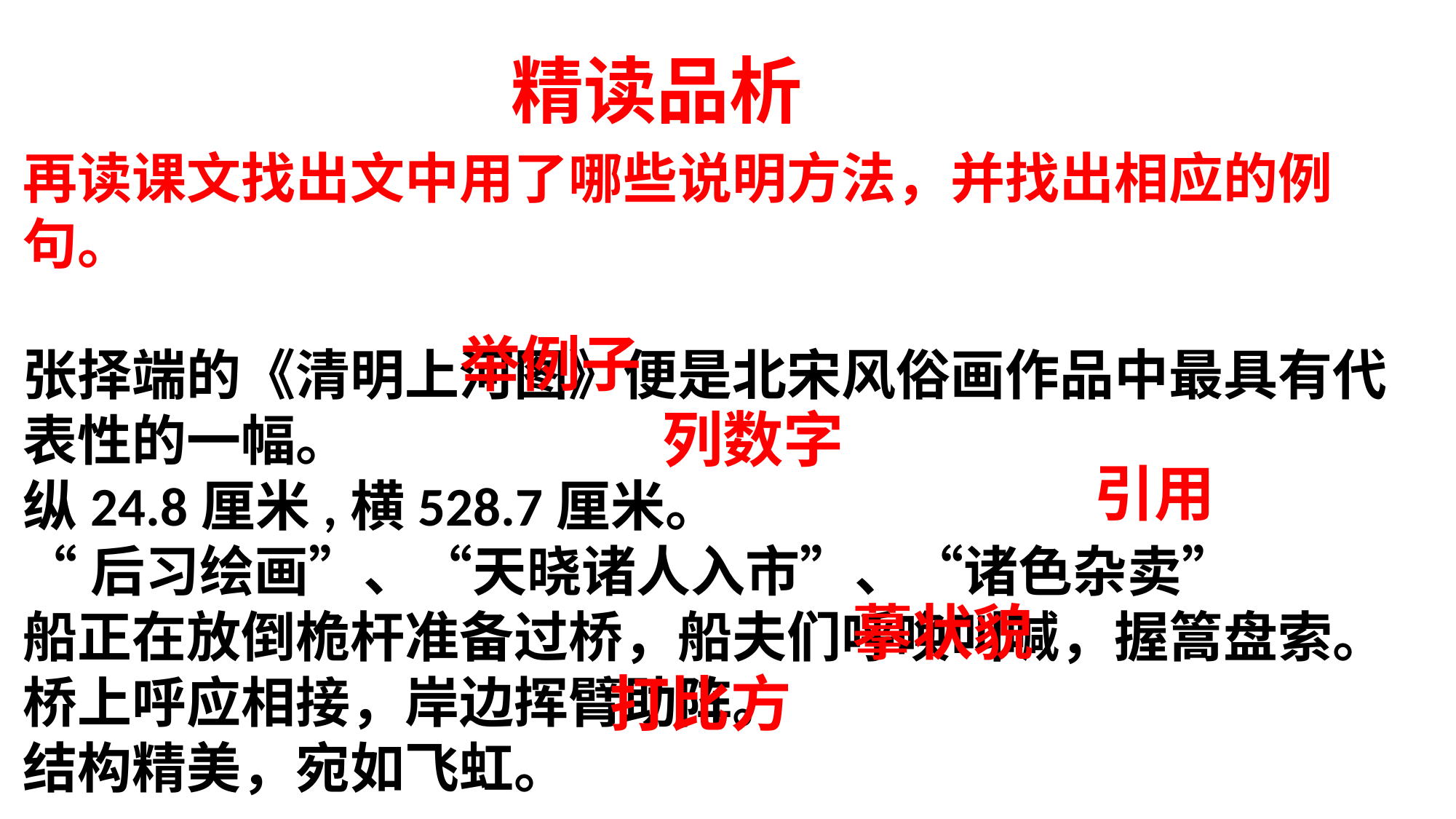

精读品析
再读课文找出文中用了哪些说明方法，并找出相应的例句。

张择端的《清明上河图》便是北宋风俗画作品中最具有代表性的一幅。
纵24.8厘米,横528.7厘米。
“后习绘画”、“天晓诸人入市”、“诸色杂卖”
船正在放倒桅杆准备过桥，船夫们呼唤叫喊，握篙盘索。桥上呼应相接，岸边挥臂助阵。
结构精美，宛如飞虹。
举例子
列数字
引用
摹状貌
打比方